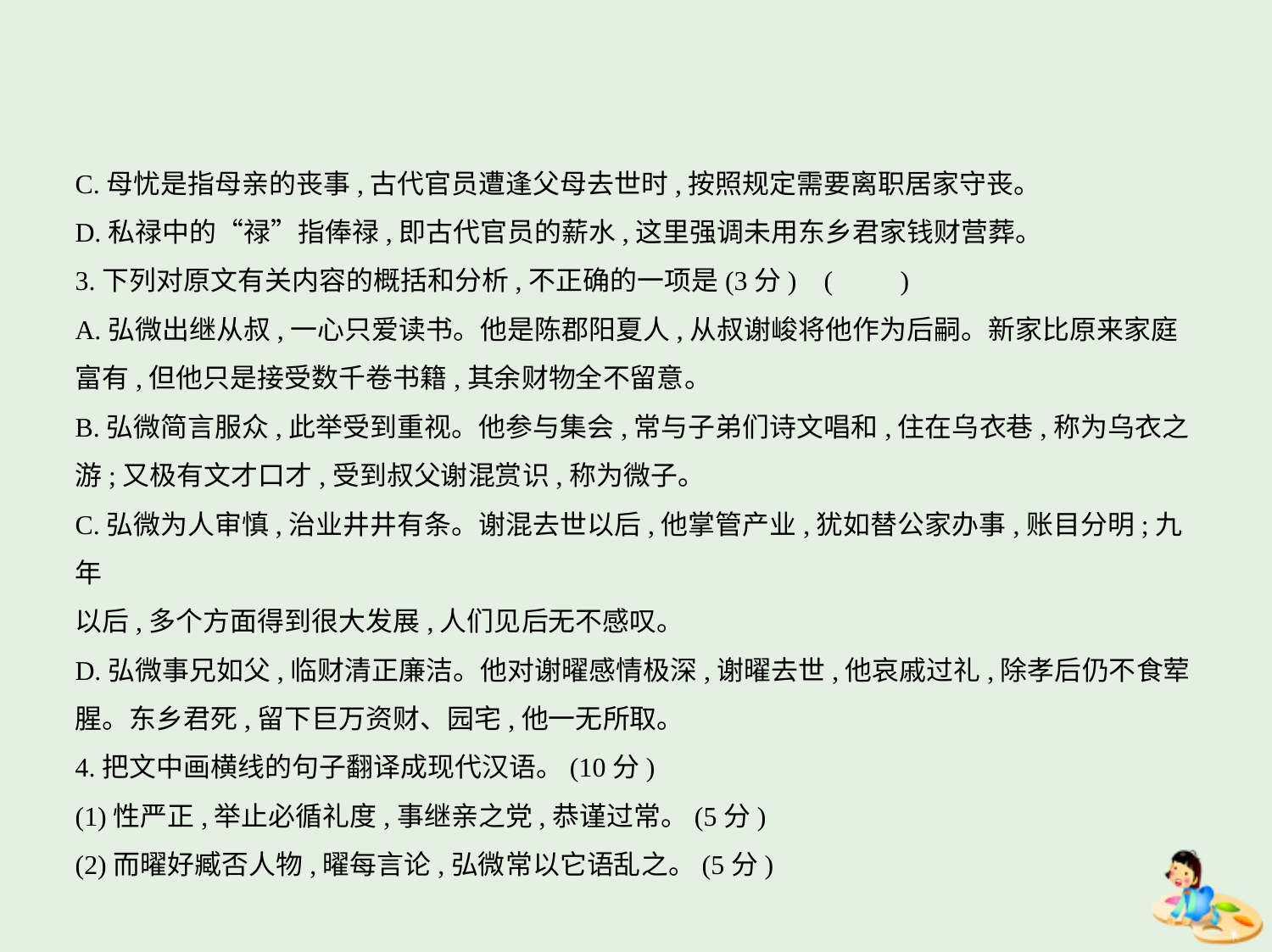

C.母忧是指母亲的丧事,古代官员遭逢父母去世时,按照规定需要离职居家守丧。
D.私禄中的“禄”指俸禄,即古代官员的薪水,这里强调未用东乡君家钱财营葬。
3.下列对原文有关内容的概括和分析,不正确的一项是(3分) (　　)
A.弘微出继从叔,一心只爱读书。他是陈郡阳夏人,从叔谢峻将他作为后嗣。新家比原来家庭
富有,但他只是接受数千卷书籍,其余财物全不留意。
B.弘微简言服众,此举受到重视。他参与集会,常与子弟们诗文唱和,住在乌衣巷,称为乌衣之
游;又极有文才口才,受到叔父谢混赏识,称为微子。
C.弘微为人审慎,治业井井有条。谢混去世以后,他掌管产业,犹如替公家办事,账目分明;九年
以后,多个方面得到很大发展,人们见后无不感叹。
D.弘微事兄如父,临财清正廉洁。他对谢曜感情极深,谢曜去世,他哀戚过礼,除孝后仍不食荤
腥。东乡君死,留下巨万资财、园宅,他一无所取。
4.把文中画横线的句子翻译成现代汉语。(10分)
(1)性严正,举止必循礼度,事继亲之党,恭谨过常。(5分)
(2)而曜好臧否人物,曜每言论,弘微常以它语乱之。(5分)